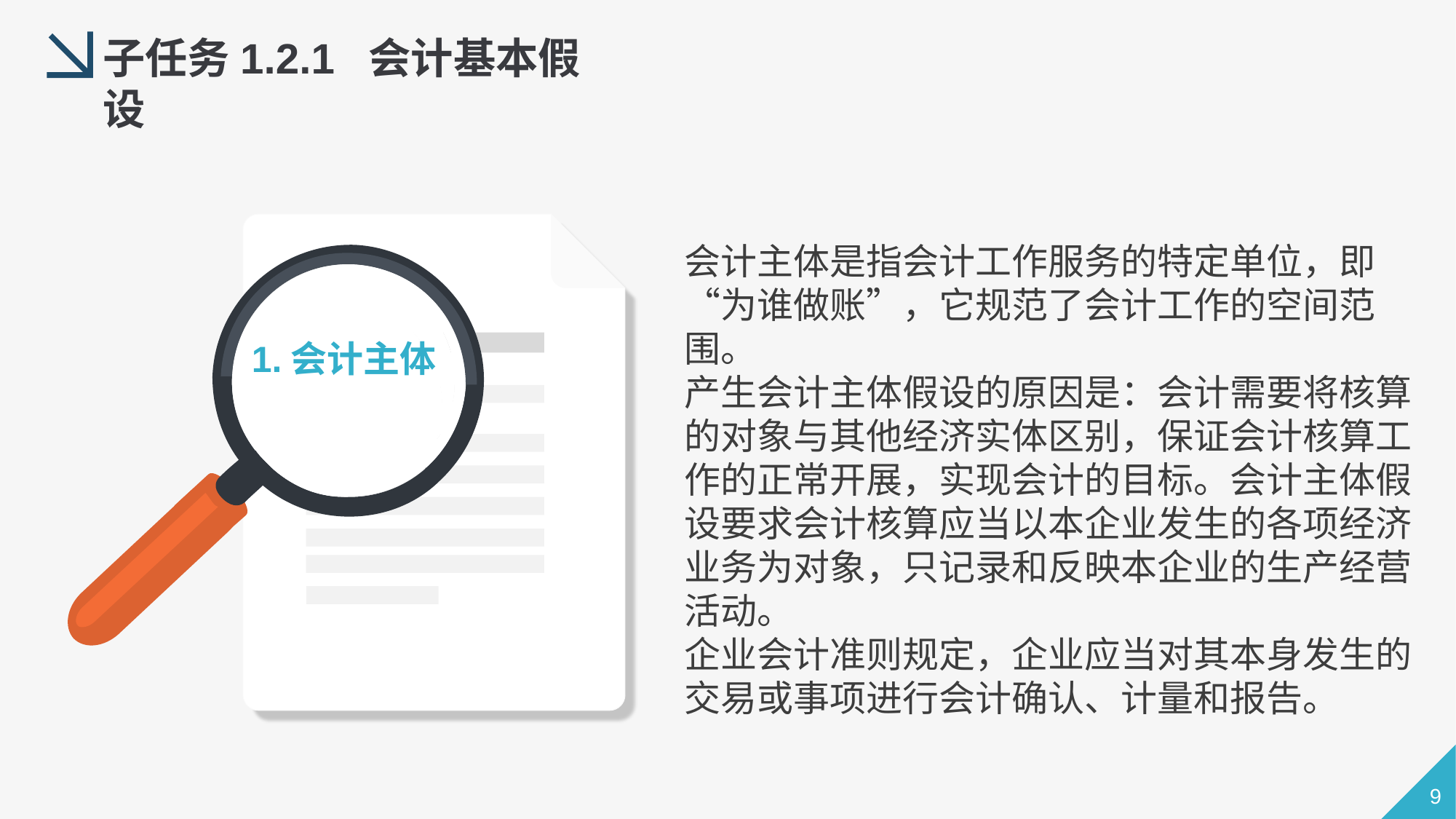

子任务1.2.1  会计基本假设

会计主体是指会计工作服务的特定单位，即“为谁做账”，它规范了会计工作的空间范围。
产生会计主体假设的原因是：会计需要将核算的对象与其他经济实体区别，保证会计核算工作的正常开展，实现会计的目标。会计主体假设要求会计核算应当以本企业发生的各项经济业务为对象，只记录和反映本企业的生产经营活动。
企业会计准则规定，企业应当对其本身发生的交易或事项进行会计确认、计量和报告。

1.会计主体